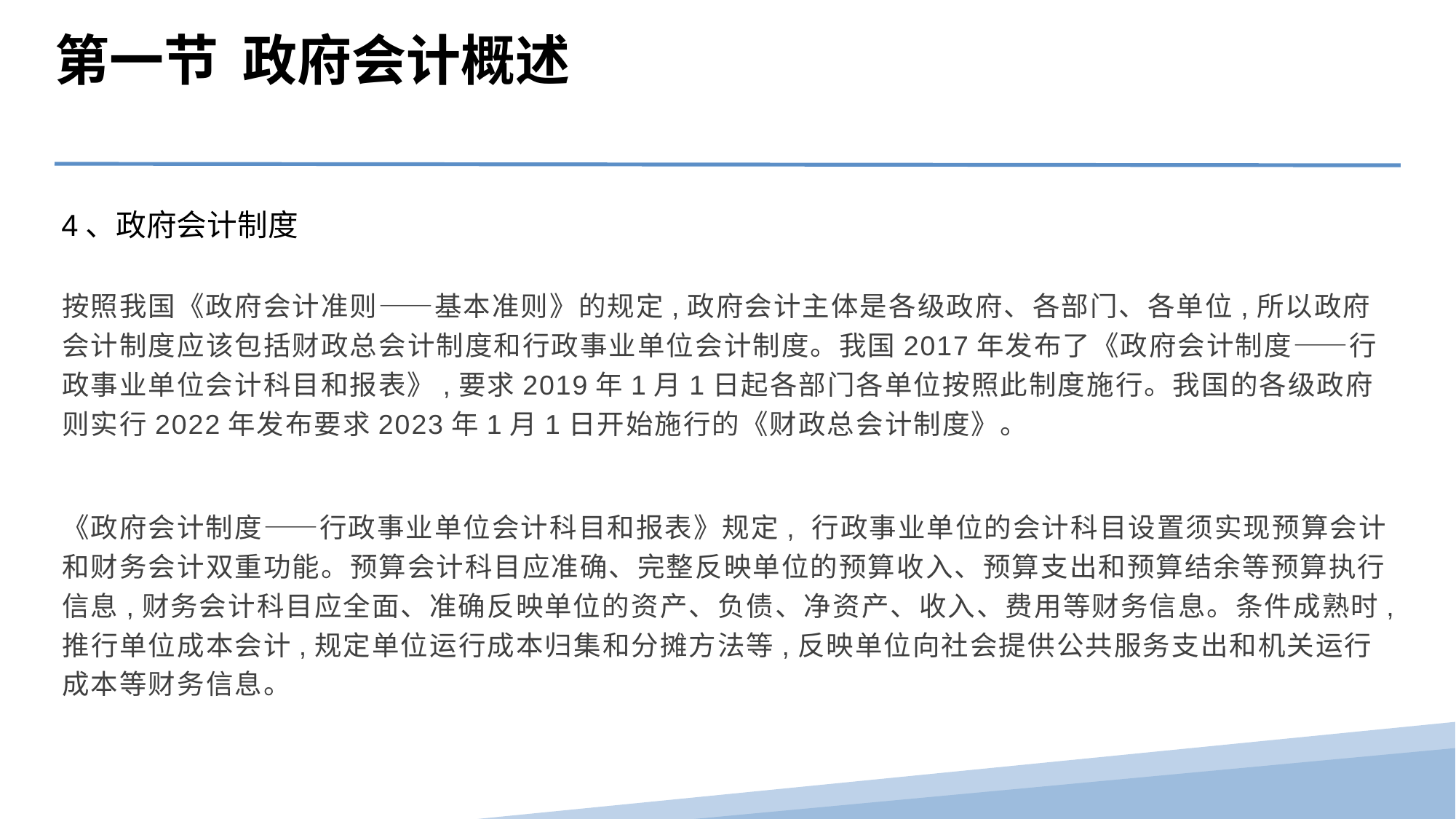

第一节  政府会计概述
4、政府会计制度
按照我国《政府会计准则——基本准则》的规定,政府会计主体是各级政府、各部门、各单位,所以政府会计制度应该包括财政总会计制度和行政事业单位会计制度。我国2017年发布了《政府会计制度——行政事业单位会计科目和报表》,要求2019年1月1日起各部门各单位按照此制度施行。我国的各级政府则实行2022年发布要求2023年1月1日开始施行的《财政总会计制度》。

《政府会计制度——行政事业单位会计科目和报表》规定, 行政事业单位的会计科目设置须实现预算会计和财务会计双重功能。预算会计科目应准确、完整反映单位的预算收入、预算支出和预算结余等预算执行信息,财务会计科目应全面、准确反映单位的资产、负债、净资产、收入、费用等财务信息。条件成熟时,推行单位成本会计,规定单位运行成本归集和分摊方法等,反映单位向社会提供公共服务支出和机关运行成本等财务信息。